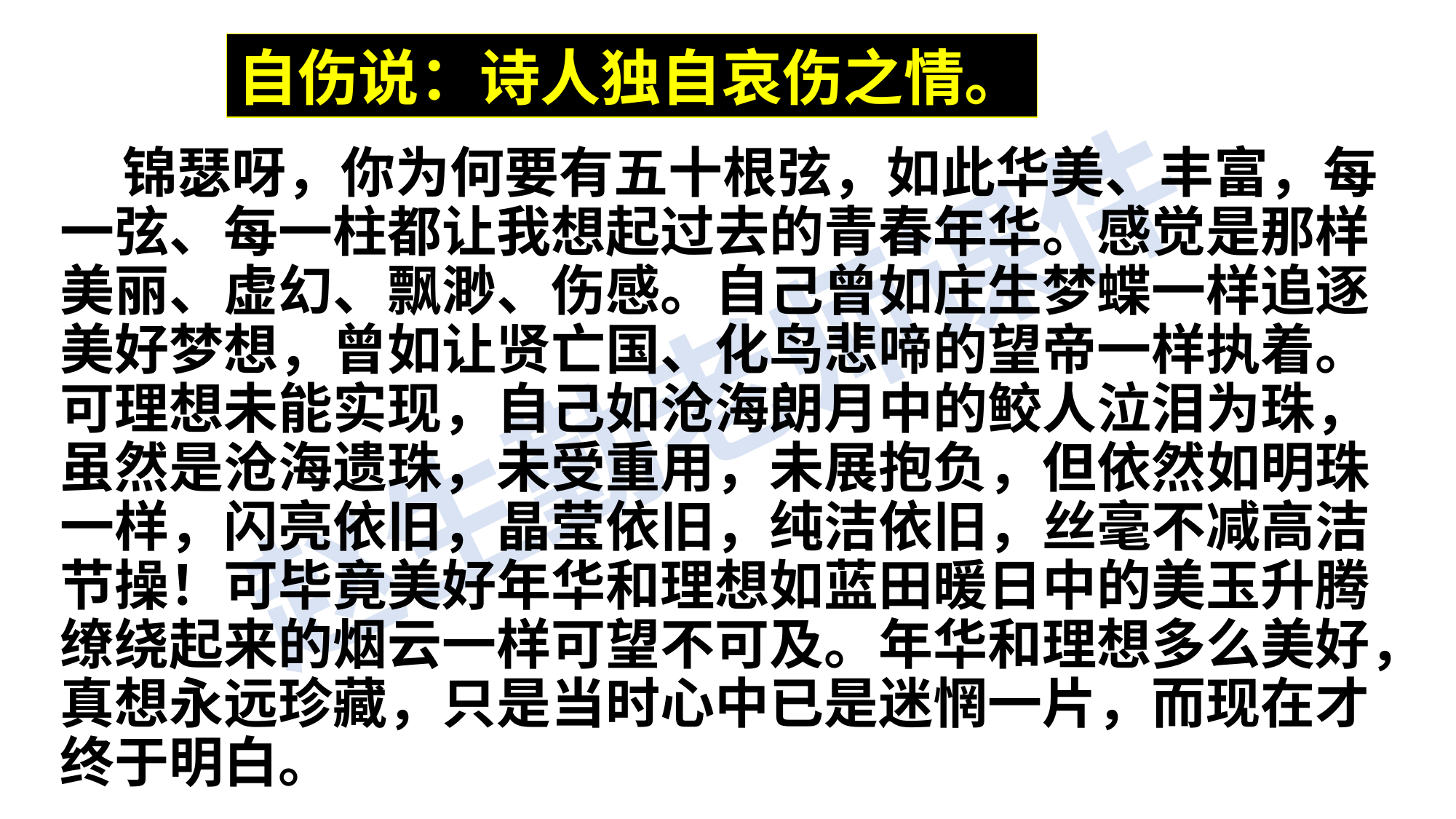

自伤说：诗人独自哀伤之情。
    锦瑟呀，你为何要有五十根弦，如此华美、丰富，每一弦、每一柱都让我想起过去的青春年华。感觉是那样美丽、虚幻、飘渺、伤感。自己曾如庄生梦蝶一样追逐美好梦想，曾如让贤亡国、化鸟悲啼的望帝一样执着。可理想未能实现，自己如沧海朗月中的鲛人泣泪为珠，虽然是沧海遗珠，未受重用，未展抱负，但依然如明珠一样，闪亮依旧，晶莹依旧，纯洁依旧，丝毫不减高洁节操！可毕竟美好年华和理想如蓝田暖日中的美玉升腾缭绕起来的烟云一样可望不可及。年华和理想多么美好，真想永远珍藏，只是当时心中已是迷惘一片，而现在才终于明白。